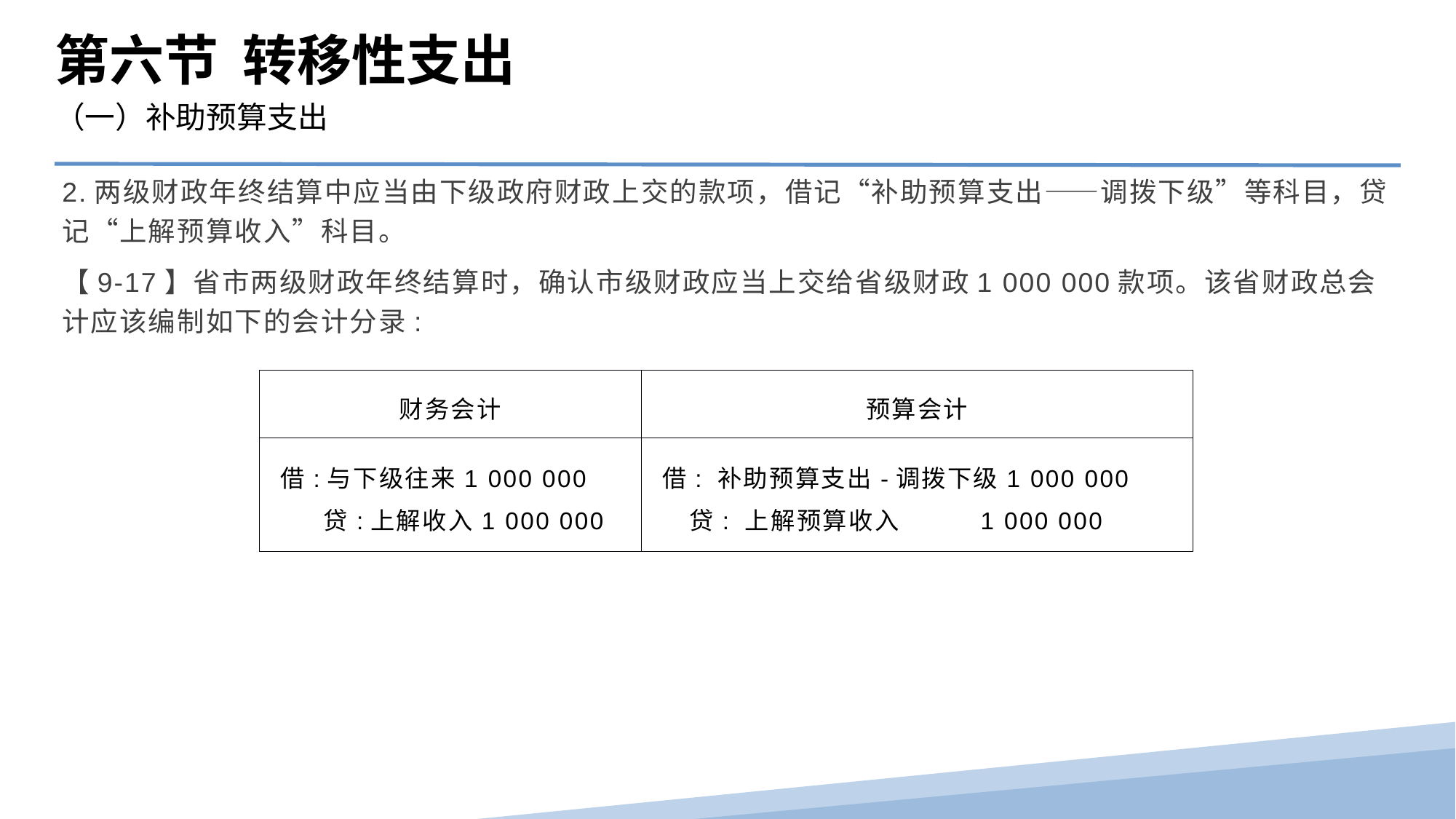

第六节  转移性支出
（一）补助预算支出
2.两级财政年终结算中应当由下级政府财政上交的款项，借记“补助预算支出——调拨下级”等科目，贷记“上解预算收入”科目。
【9-17】省市两级财政年终结算时，确认市级财政应当上交给省级财政1 000 000款项。该省财政总会计应该编制如下的会计分录:

| 财务会计 | 预算会计 |
| --- | --- |
| 借:与下级往来1 000 000 贷:上解收入1 000 000 | 借: 补助预算支出-调拨下级1 000 000 贷: 上解预算收入 1 000 000 |